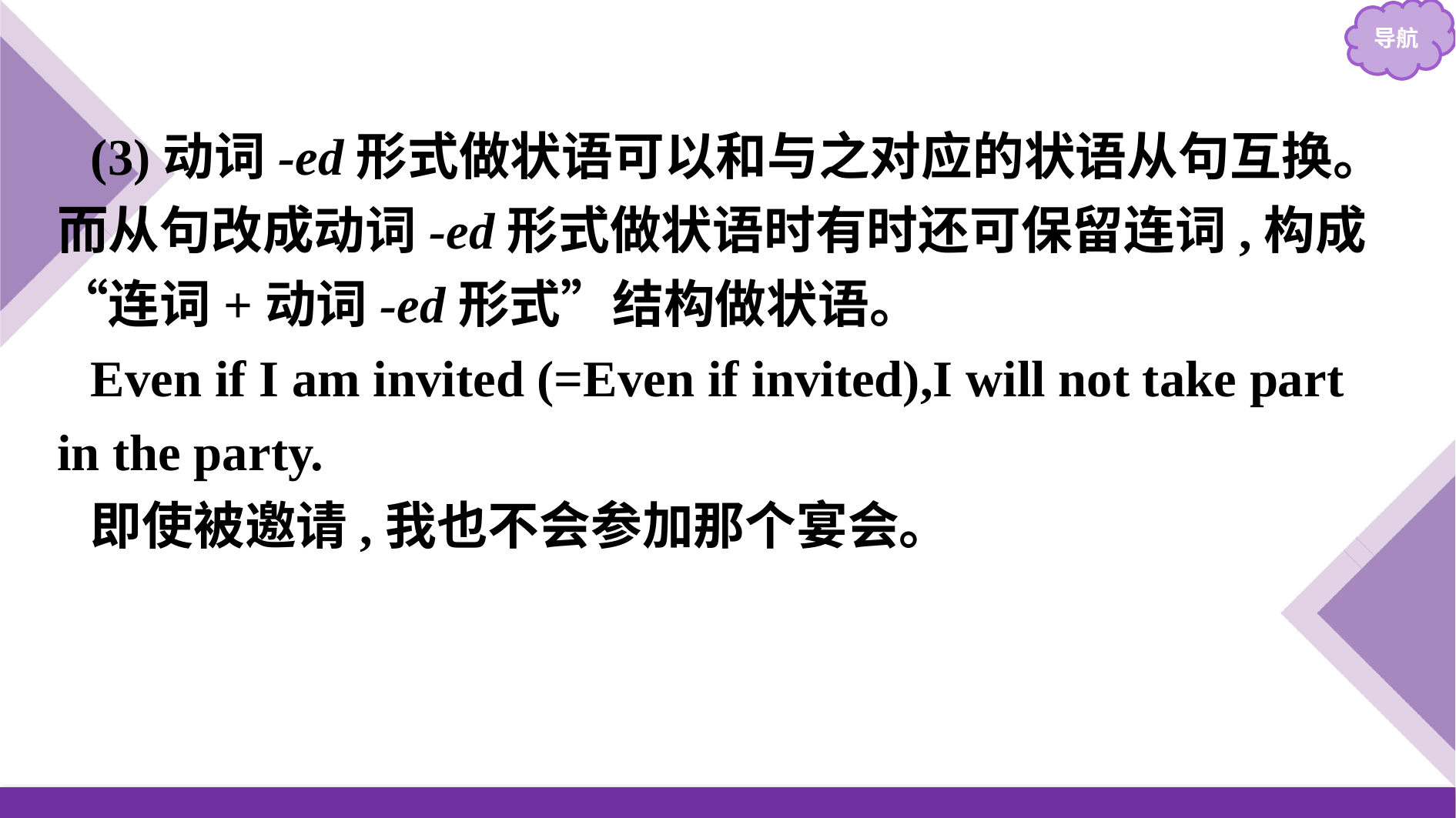

(3)动词-ed形式做状语可以和与之对应的状语从句互换。而从句改成动词-ed形式做状语时有时还可保留连词,构成“连词+动词-ed形式”结构做状语。
Even if I am invited (=Even if invited),I will not take part in the party.
即使被邀请,我也不会参加那个宴会。